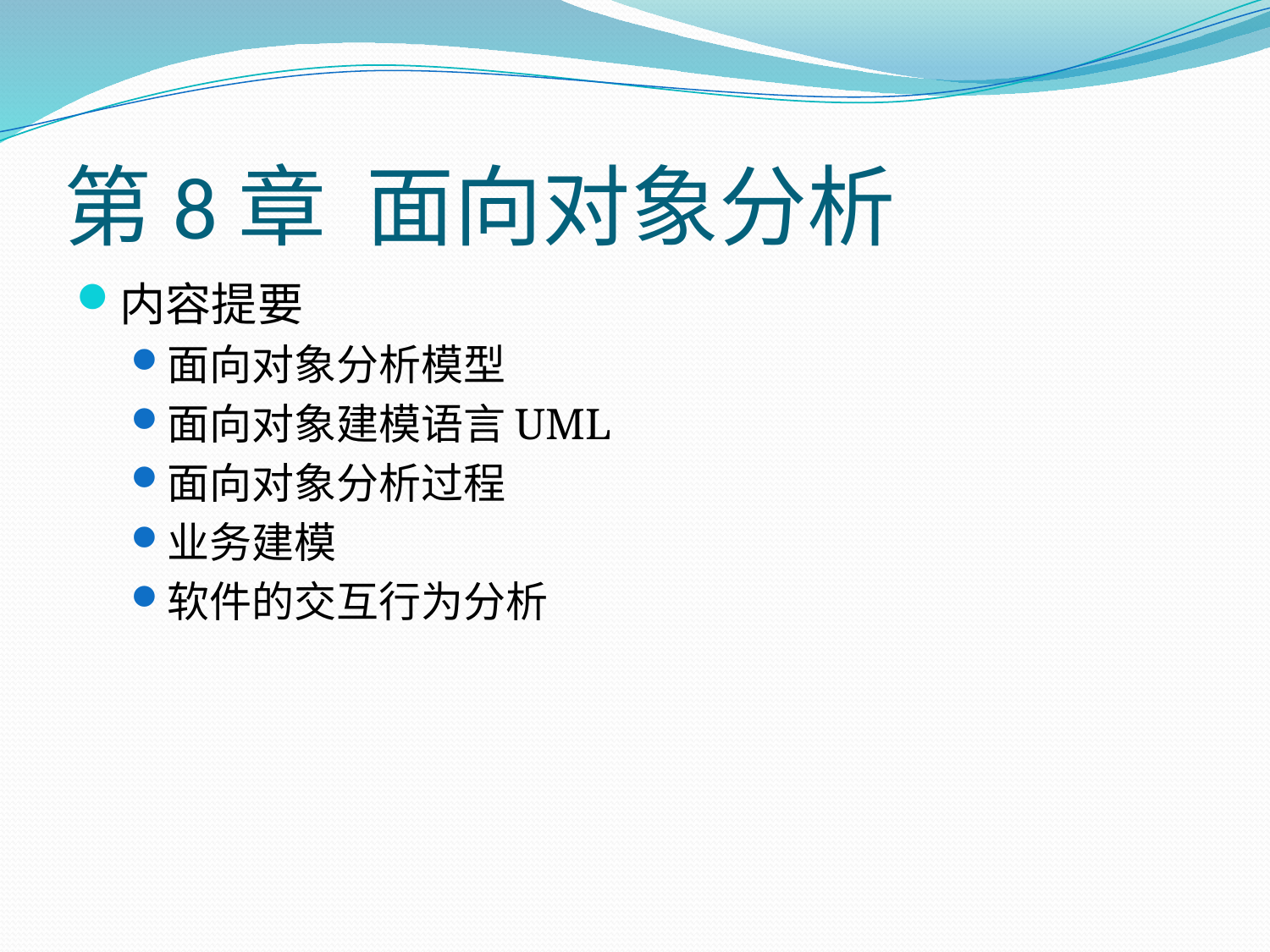

# 第8章  面向对象分析
内容提要
面向对象分析模型
面向对象建模语言UML
面向对象分析过程
业务建模
软件的交互行为分析